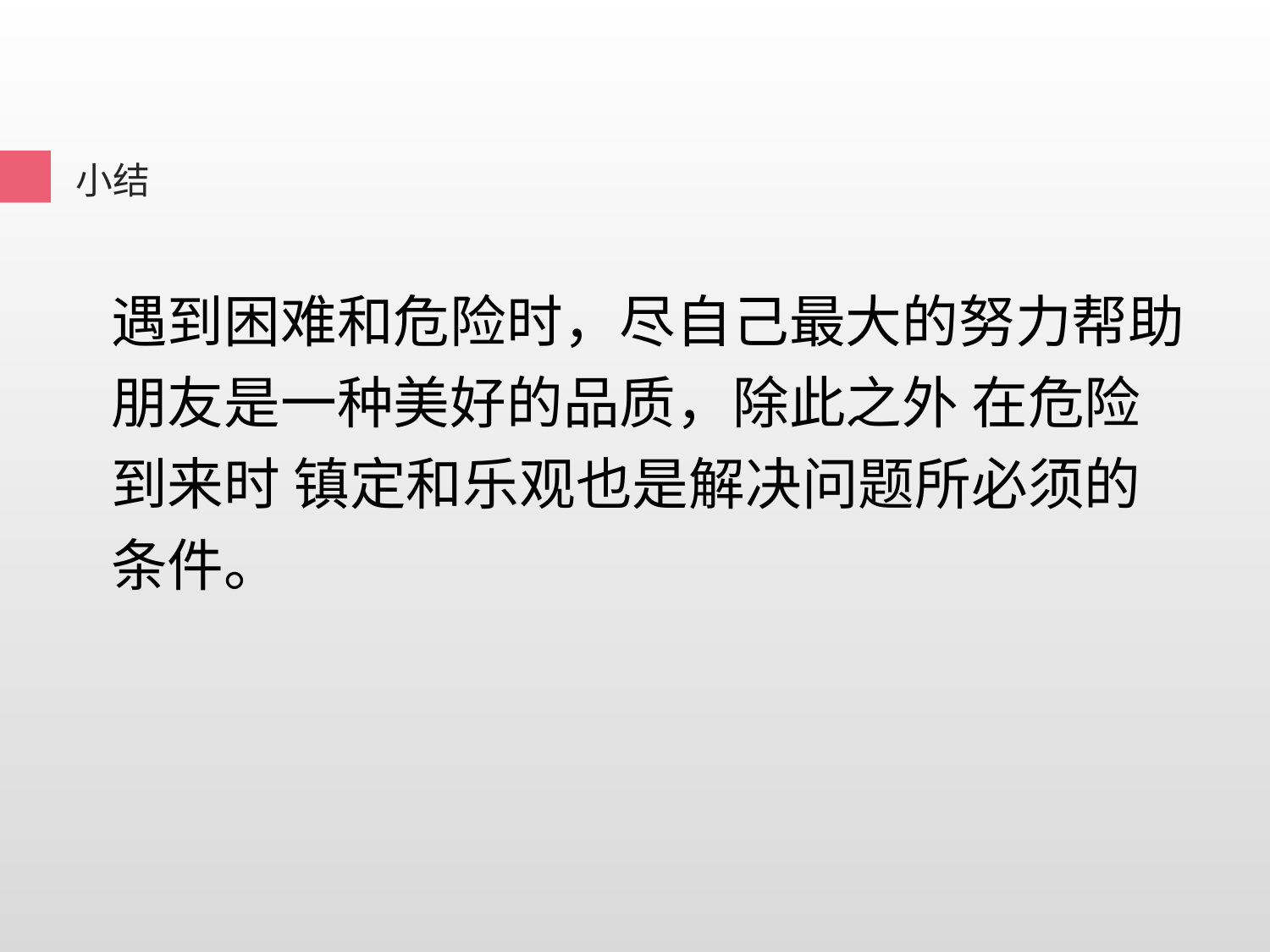

小结

遇到困难和危险时，尽自己最大的努力帮助朋友是一种美好的品质，除此之外 在危险到来时 镇定和乐观也是解决问题所必须的条件。